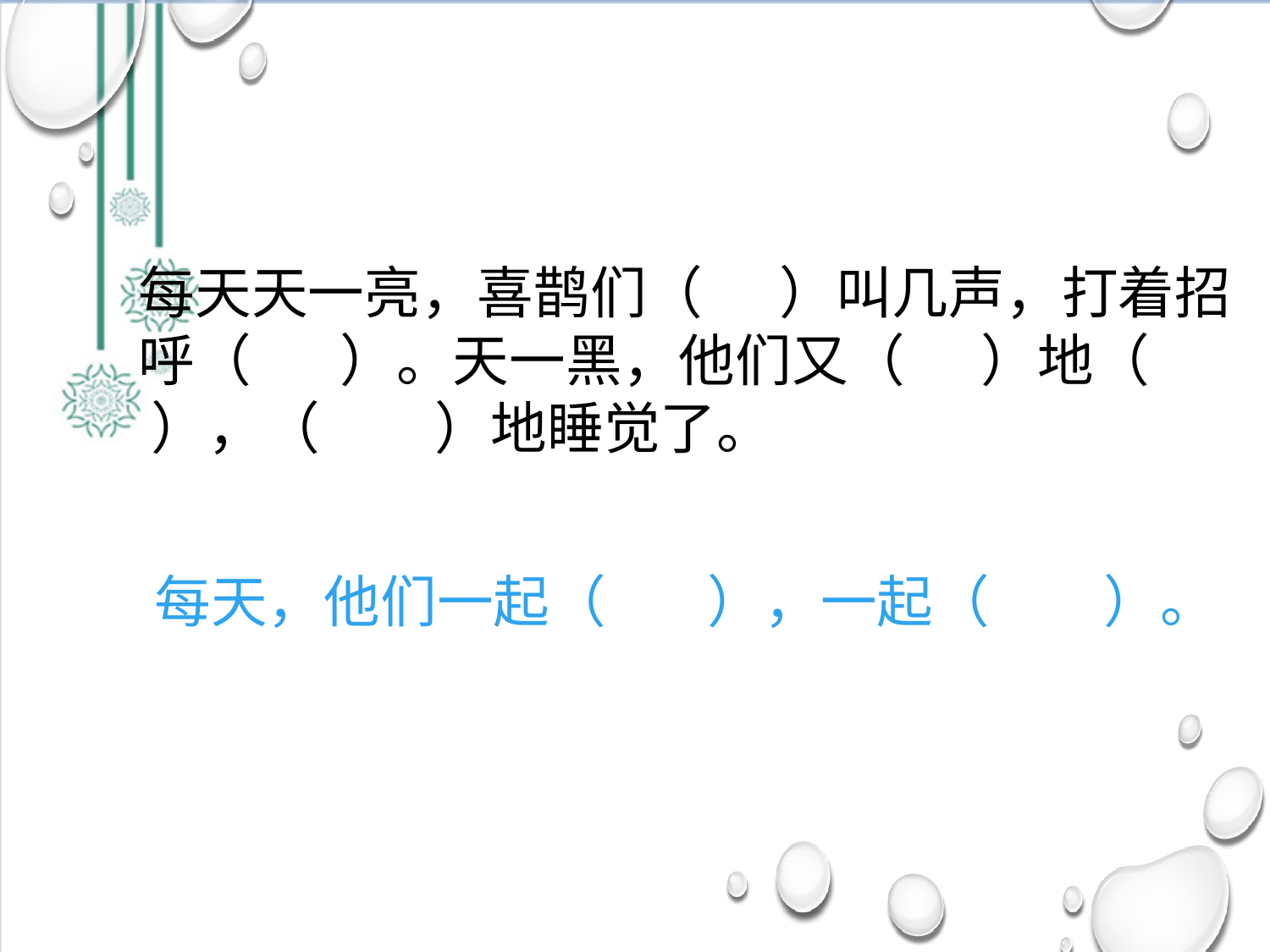

每天天一亮，喜鹊们（      ）叫几声，打着招呼（       ）。天一黑，他们又（      ）地（      ），（         ）地睡觉了。
每天，他们一起（        ），一起（         ）。